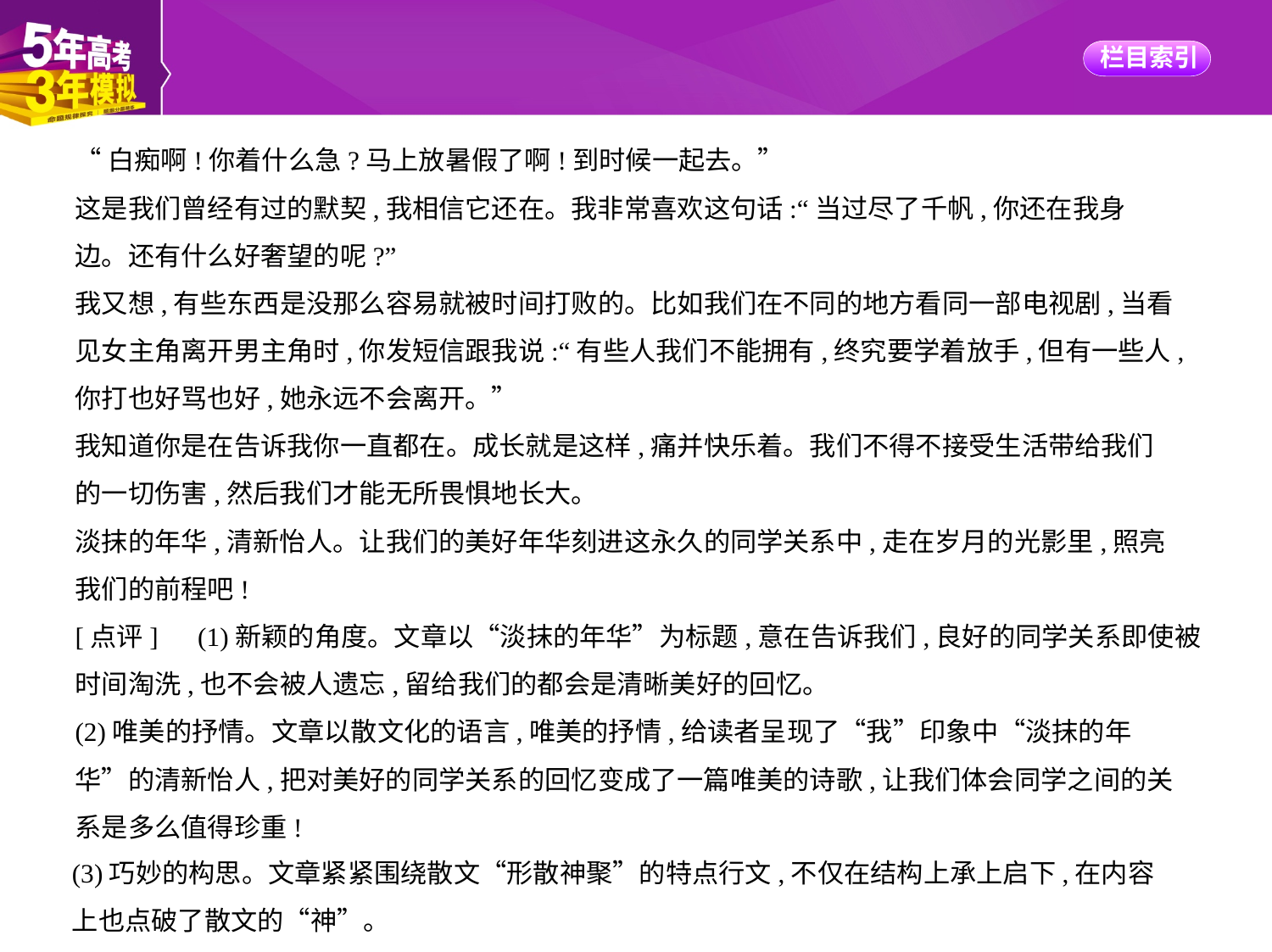

“白痴啊!你着什么急?马上放暑假了啊!到时候一起去。”
这是我们曾经有过的默契,我相信它还在。我非常喜欢这句话:“当过尽了千帆,你还在我身
边。还有什么好奢望的呢?”
我又想,有些东西是没那么容易就被时间打败的。比如我们在不同的地方看同一部电视剧,当看
见女主角离开男主角时,你发短信跟我说:“有些人我们不能拥有,终究要学着放手,但有一些人,
你打也好骂也好,她永远不会离开。”
我知道你是在告诉我你一直都在。成长就是这样,痛并快乐着。我们不得不接受生活带给我们
的一切伤害,然后我们才能无所畏惧地长大。
淡抹的年华,清新怡人。让我们的美好年华刻进这永久的同学关系中,走在岁月的光影里,照亮
我们的前程吧!
[点评]　(1)新颖的角度。文章以“淡抹的年华”为标题,意在告诉我们,良好的同学关系即使被
时间淘洗,也不会被人遗忘,留给我们的都会是清晰美好的回忆。
(2)唯美的抒情。文章以散文化的语言,唯美的抒情,给读者呈现了“我”印象中“淡抹的年
华”的清新怡人,把对美好的同学关系的回忆变成了一篇唯美的诗歌,让我们体会同学之间的关
系是多么值得珍重!
(3)巧妙的构思。文章紧紧围绕散文“形散神聚”的特点行文,不仅在结构上承上启下,在内容
上也点破了散文的“神”。